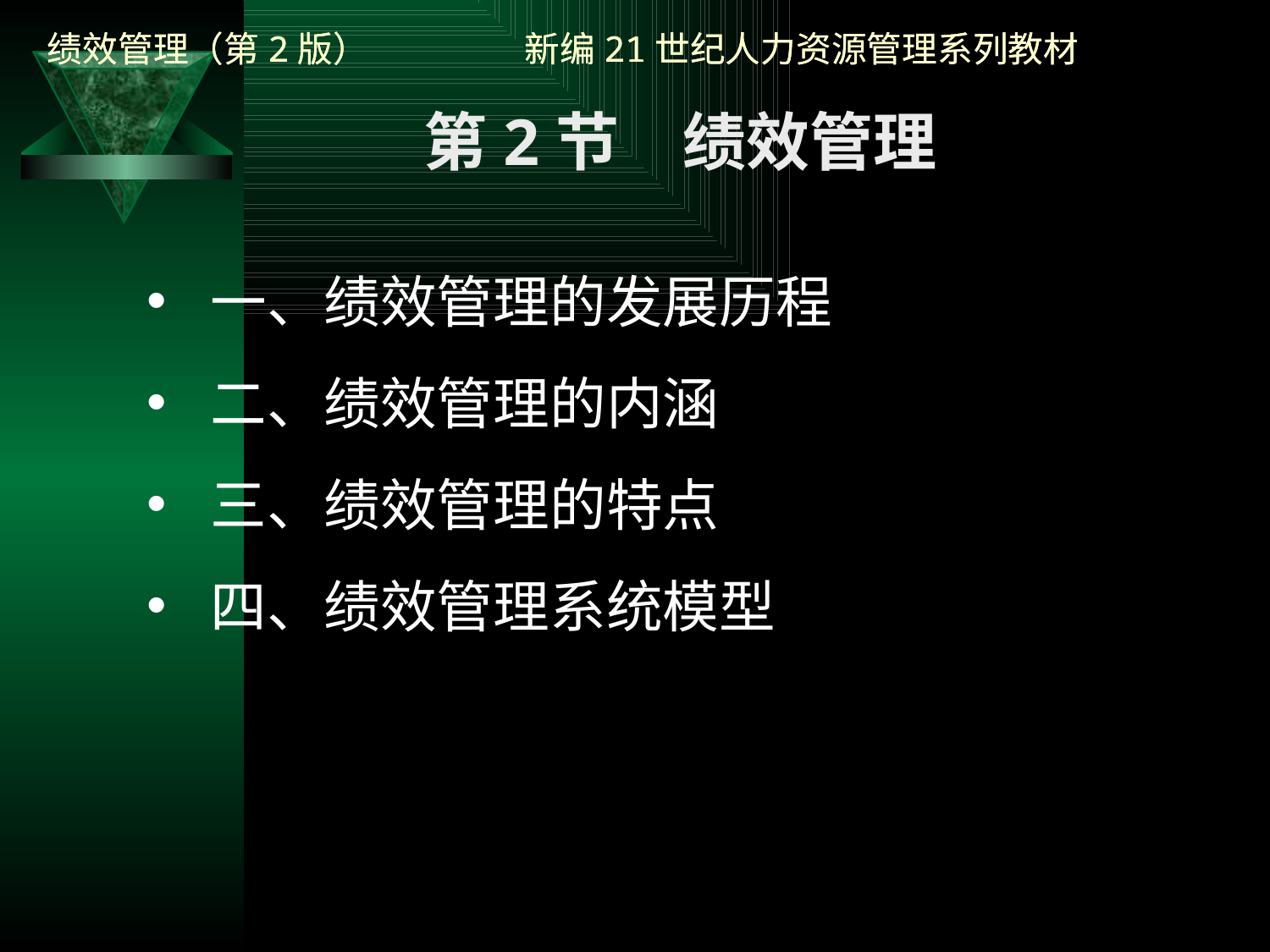

第2节　绩效管理
一、绩效管理的发展历程
二、绩效管理的内涵
三、绩效管理的特点
四、绩效管理系统模型